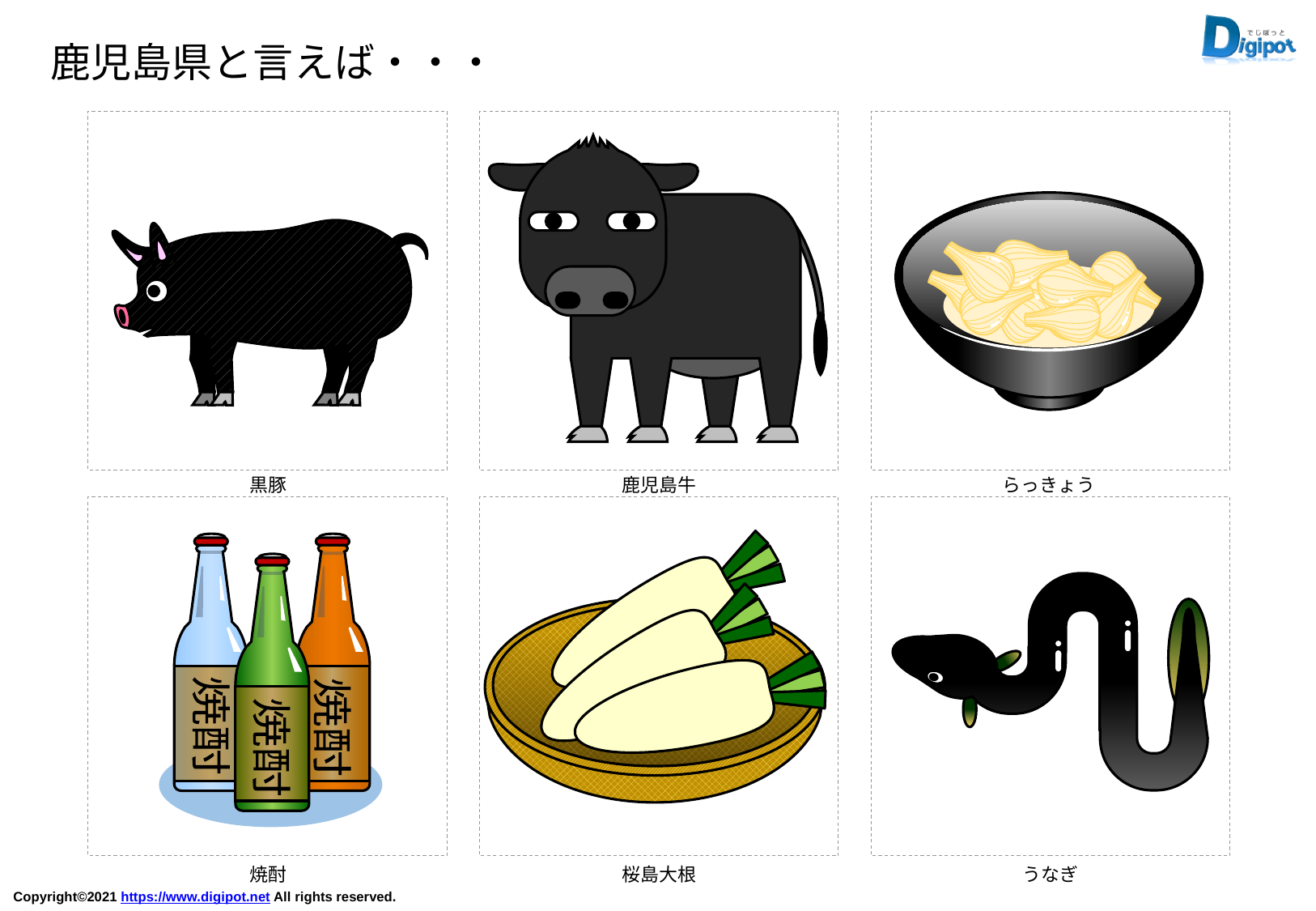

鹿児島県と言えば・・・

黒豚
鹿児島牛
らっきょう

焼酎

焼酎

焼酎

焼酎
桜島大根
うなぎ